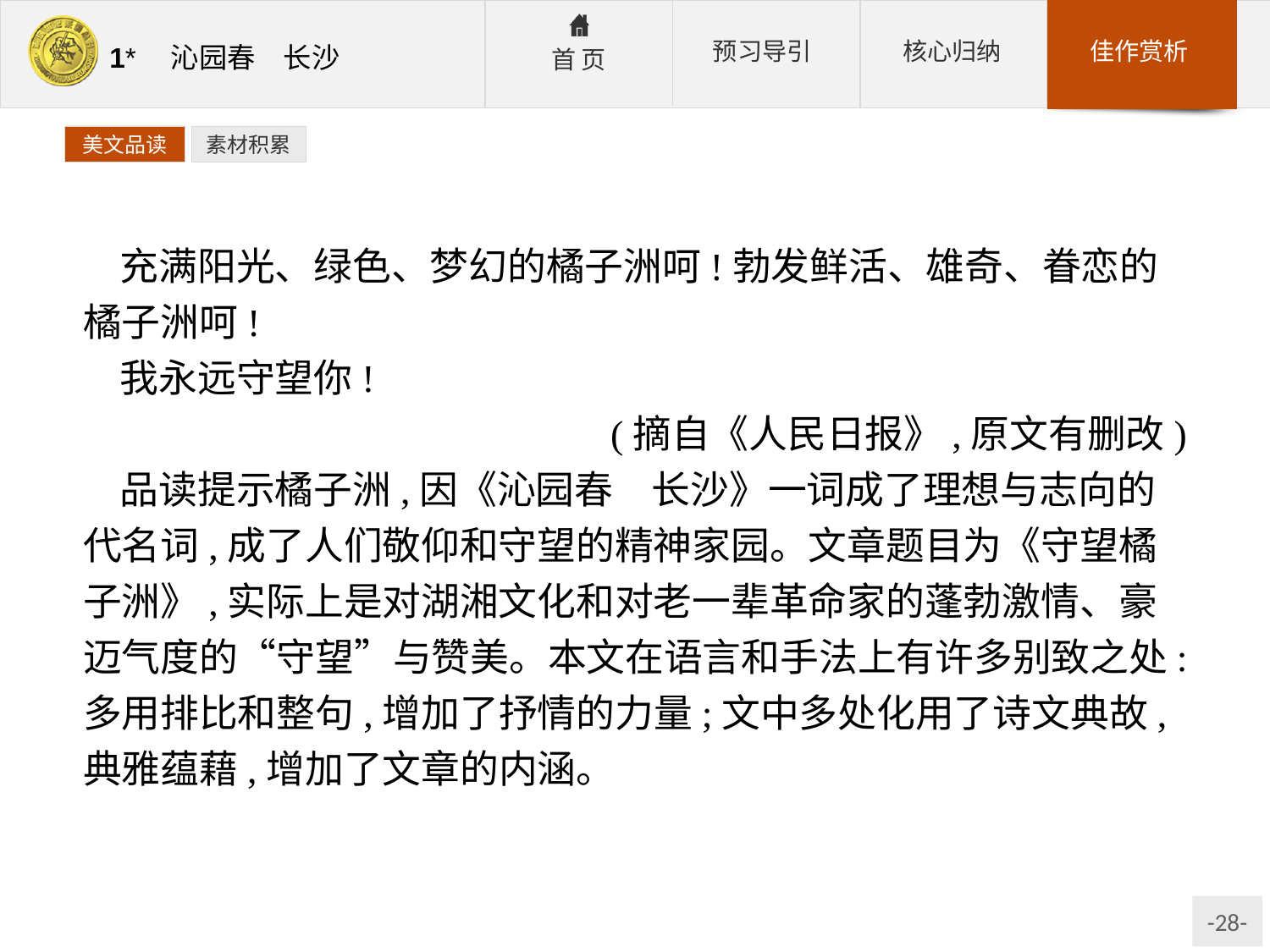

美文品读
素材积累
充满阳光、绿色、梦幻的橘子洲呵!勃发鲜活、雄奇、眷恋的橘子洲呵!
我永远守望你!
(摘自《人民日报》,原文有删改)
品读提示橘子洲,因《沁园春　长沙》一词成了理想与志向的代名词,成了人们敬仰和守望的精神家园。文章题目为《守望橘子洲》,实际上是对湖湘文化和对老一辈革命家的蓬勃激情、豪迈气度的“守望”与赞美。本文在语言和手法上有许多别致之处:多用排比和整句,增加了抒情的力量;文中多处化用了诗文典故,典雅蕴藉,增加了文章的内涵。